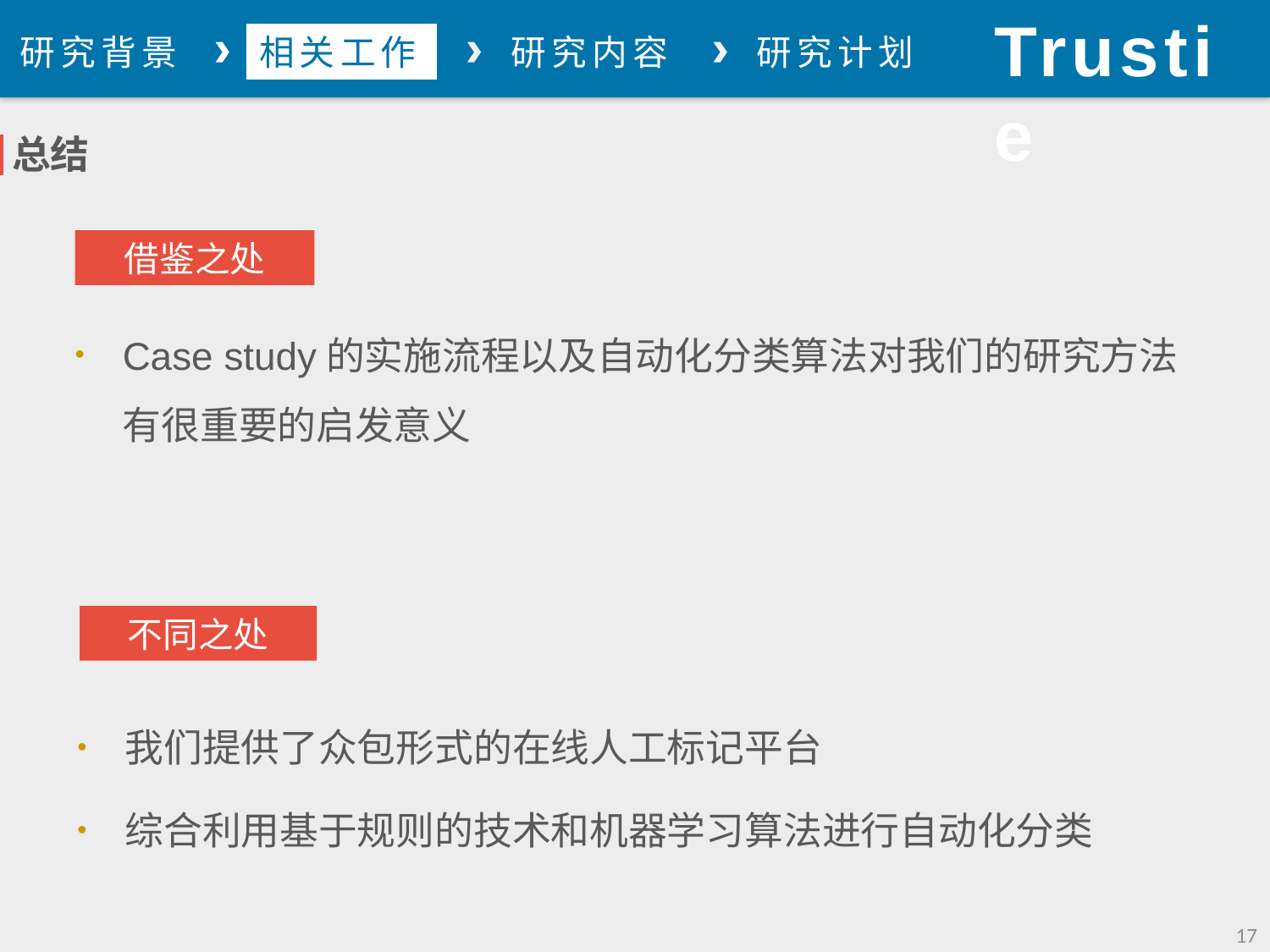

Trustie

论文总结
研究背景
相关工作
研究内容
研究计划

总结
借鉴之处
Case study的实施流程以及自动化分类算法对我们的研究方法有很重要的启发意义
不同之处
我们提供了众包形式的在线人工标记平台
综合利用基于规则的技术和机器学习算法进行自动化分类
17